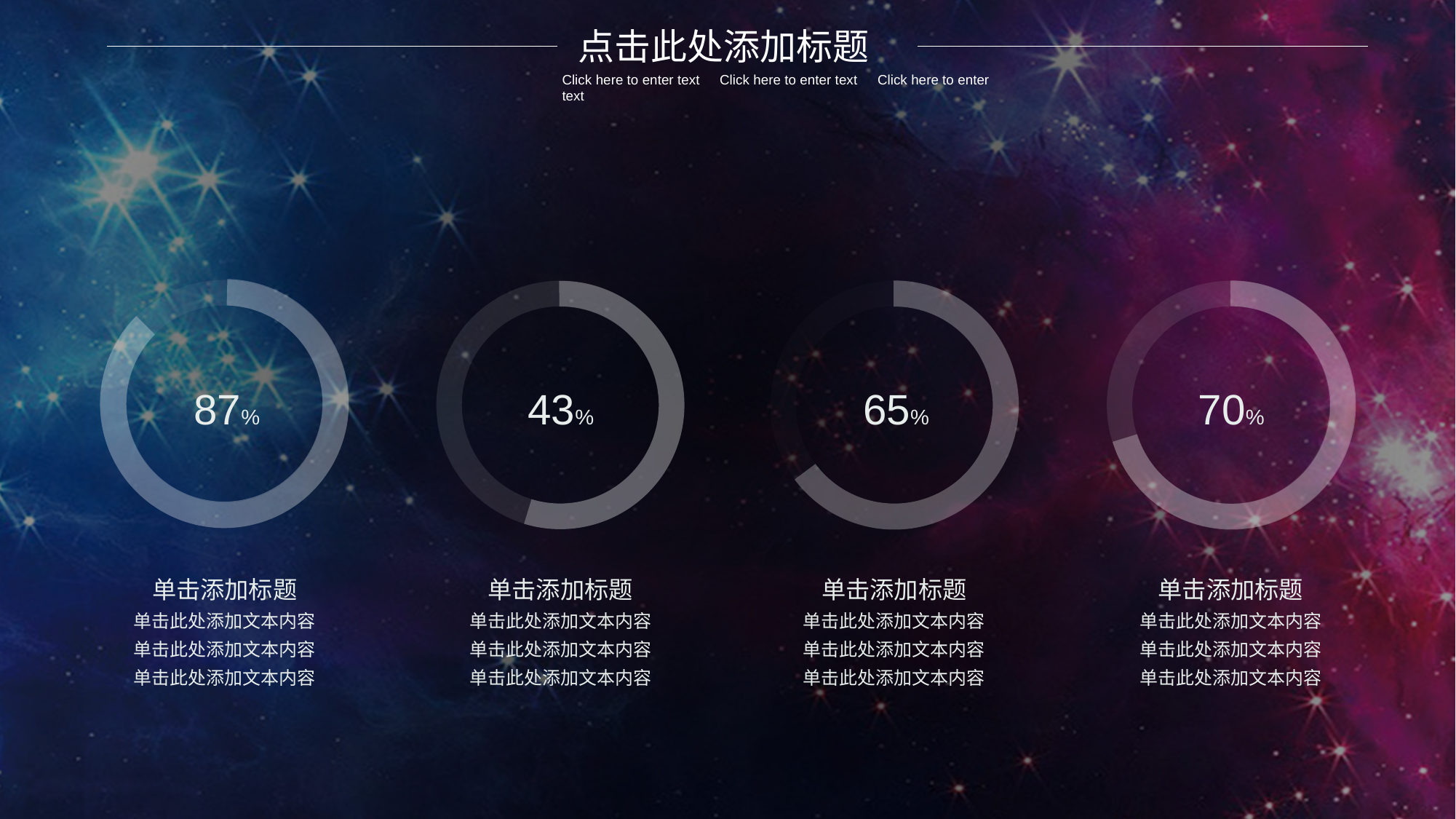

点击此处添加标题
Click here to enter text　Click here to enter text　Click here to enter text

87%

65%

70%

43%
单击添加标题
单击此处添加文本内容
单击此处添加文本内容
单击此处添加文本内容
单击添加标题
单击此处添加文本内容
单击此处添加文本内容
单击此处添加文本内容
单击添加标题
单击此处添加文本内容
单击此处添加文本内容
单击此处添加文本内容
单击添加标题
单击此处添加文本内容
单击此处添加文本内容
单击此处添加文本内容